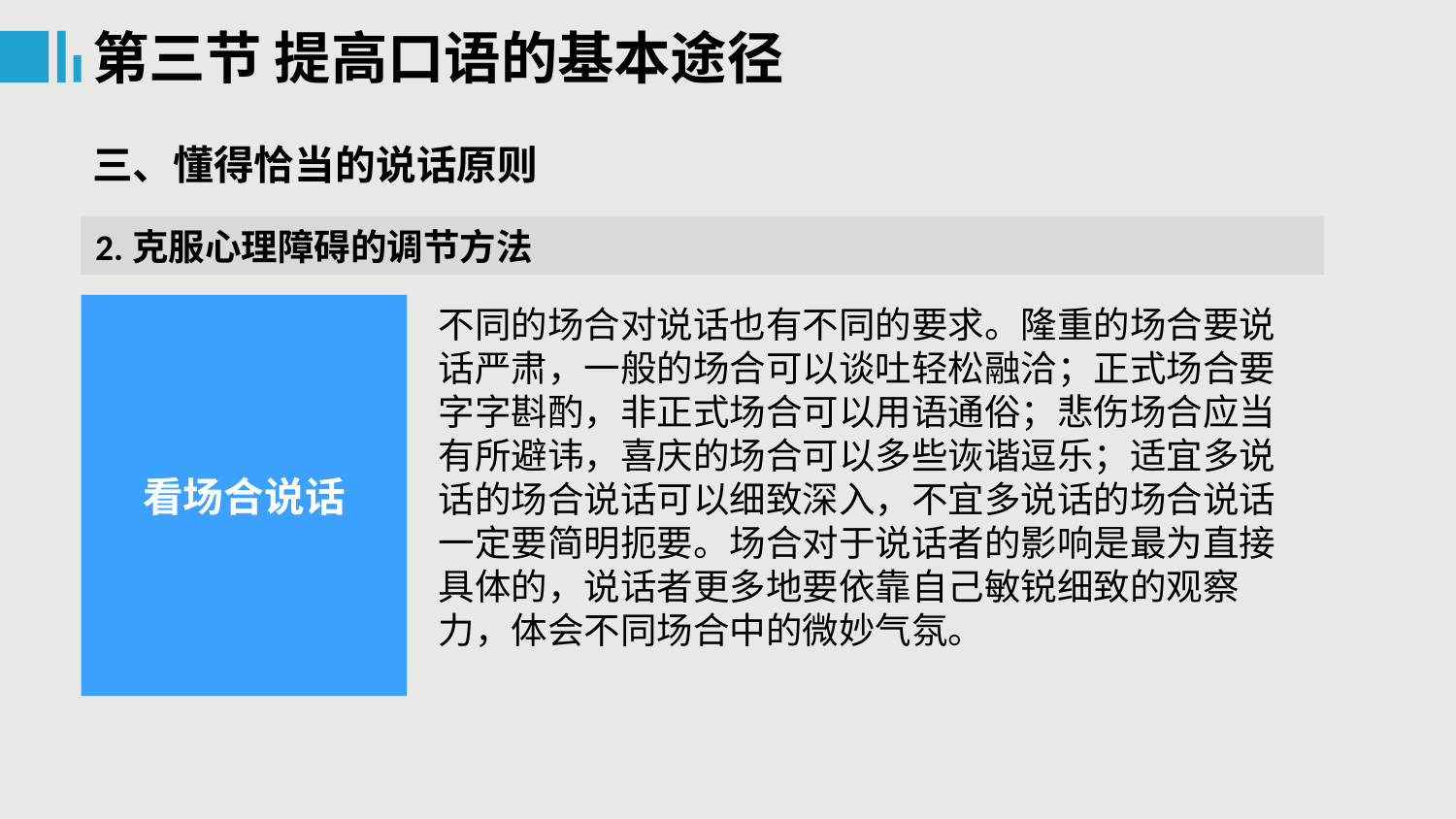

第三节 提高口语的基本途径

三、懂得恰当的说话原则
2.克服心理障碍的调节方法
看场合说话
不同的场合对说话也有不同的要求。隆重的场合要说话严肃，一般的场合可以谈吐轻松融洽；正式场合要字字斟酌，非正式场合可以用语通俗；悲伤场合应当有所避讳，喜庆的场合可以多些诙谐逗乐；适宜多说话的场合说话可以细致深入，不宜多说话的场合说话一定要简明扼要。场合对于说话者的影响是最为直接具体的，说话者更多地要依靠自己敏锐细致的观察力，体会不同场合中的微妙气氛。